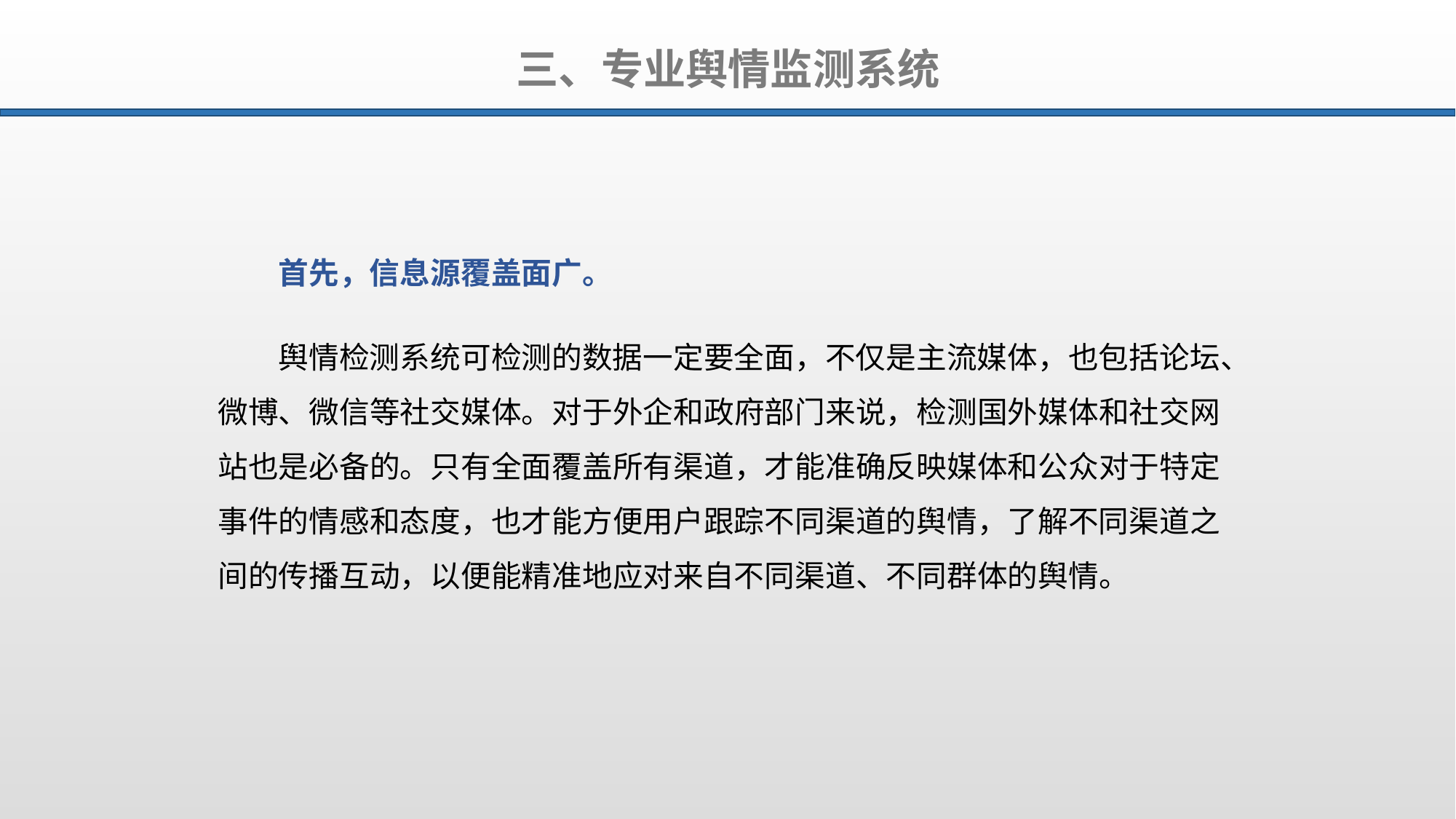

三、专业舆情监测系统

首先，信息源覆盖面广。
舆情检测系统可检测的数据一定要全面，不仅是主流媒体，也包括论坛、微博、微信等社交媒体。对于外企和政府部门来说，检测国外媒体和社交网站也是必备的。只有全面覆盖所有渠道，才能准确反映媒体和公众对于特定事件的情感和态度，也才能方便用户跟踪不同渠道的舆情，了解不同渠道之间的传播互动，以便能精准地应对来自不同渠道、不同群体的舆情。